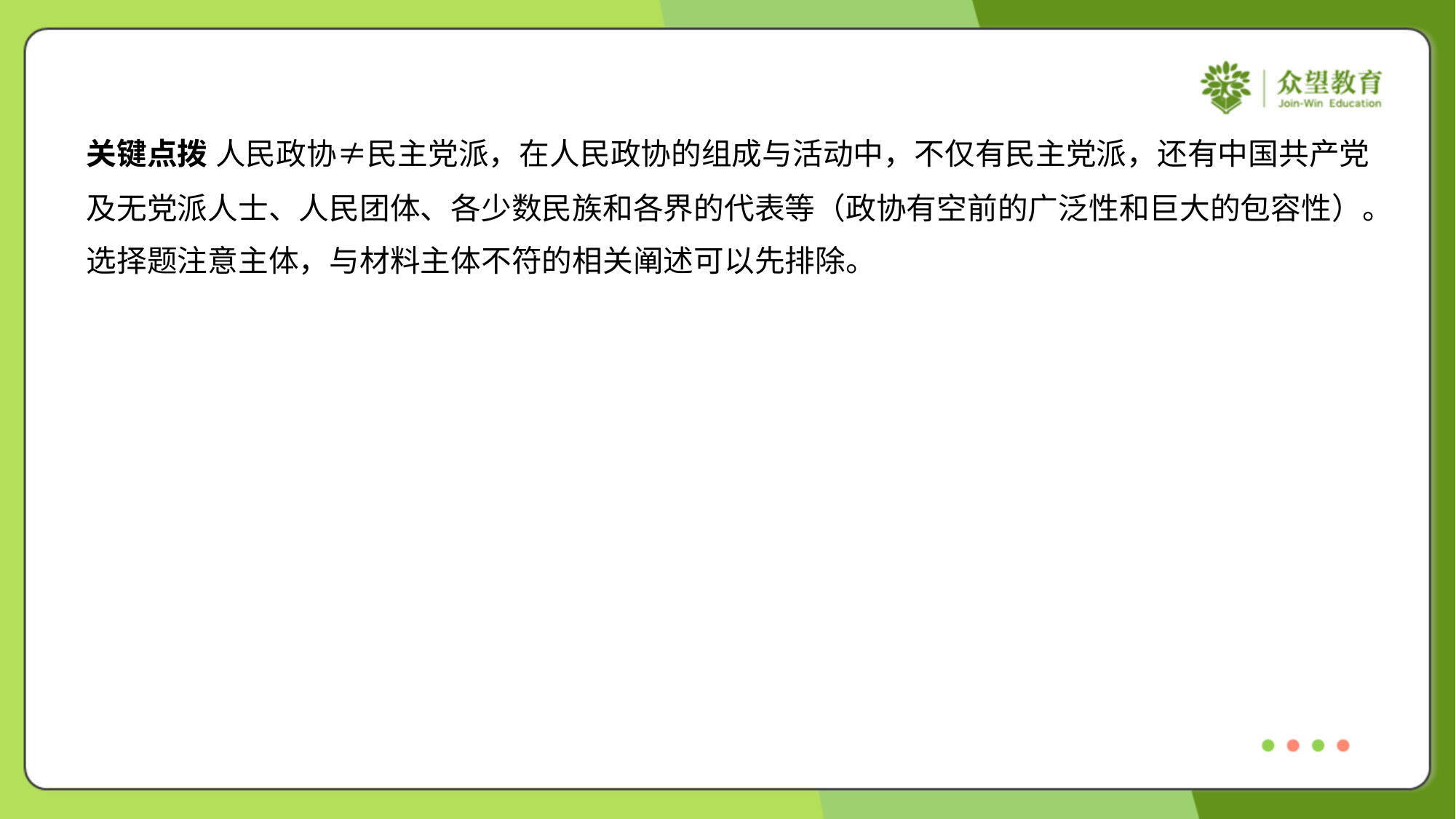

关键点拨 人民政协≠民主党派，在人民政协的组成与活动中，不仅有民主党派，还有中国共产党
及无党派人士、人民团体、各少数民族和各界的代表等（政协有空前的广泛性和巨大的包容性）。
选择题注意主体，与材料主体不符的相关阐述可以先排除。